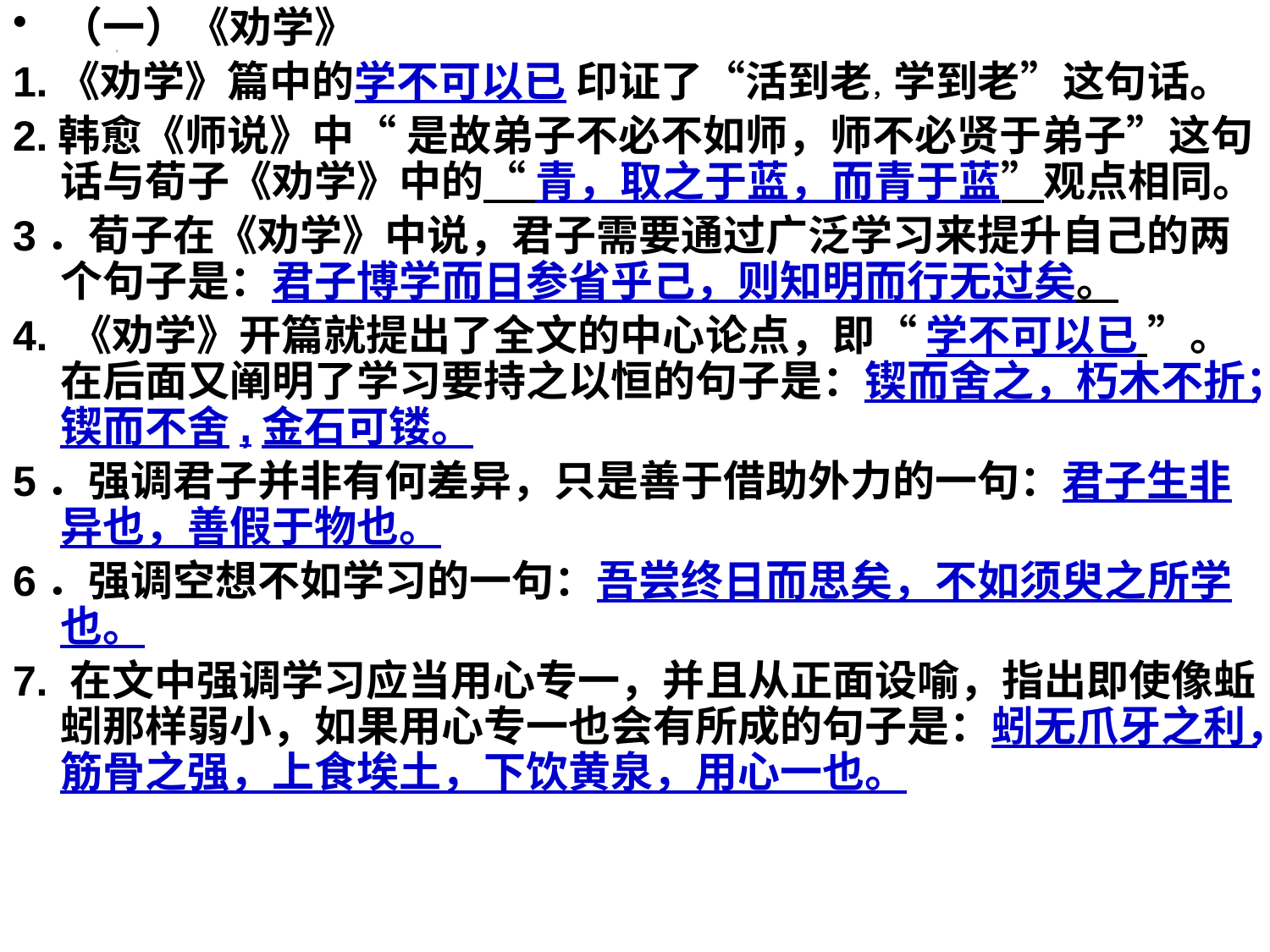

（一）《劝学》
1.《劝学》篇中的学不可以已 印证了“活到老，学到老”这句话。
2.韩愈《师说》中“ 是故弟子不必不如师，师不必贤于弟子”这句话与荀子《劝学》中的“ 青，取之于蓝，而青于蓝”观点相同。
3．荀子在《劝学》中说，君子需要通过广泛学习来提升自己的两个句子是：君子博学而日参省乎己，则知明而行无过矣。
4. 《劝学》开篇就提出了全文的中心论点，即“ 学不可以已 ”。在后面又阐明了学习要持之以恒的句子是：锲而舍之，朽木不折；锲而不舍,金石可镂。
5．强调君子并非有何差异，只是善于借助外力的一句：君子生非异也，善假于物也。
6．强调空想不如学习的一句：吾尝终日而思矣，不如须臾之所学也。
7. 在文中强调学习应当用心专一，并且从正面设喻，指出即使像蚯蚓那样弱小，如果用心专一也会有所成的句子是：蚓无爪牙之利，筋骨之强，上食埃土，下饮黄泉，用心一也。
#